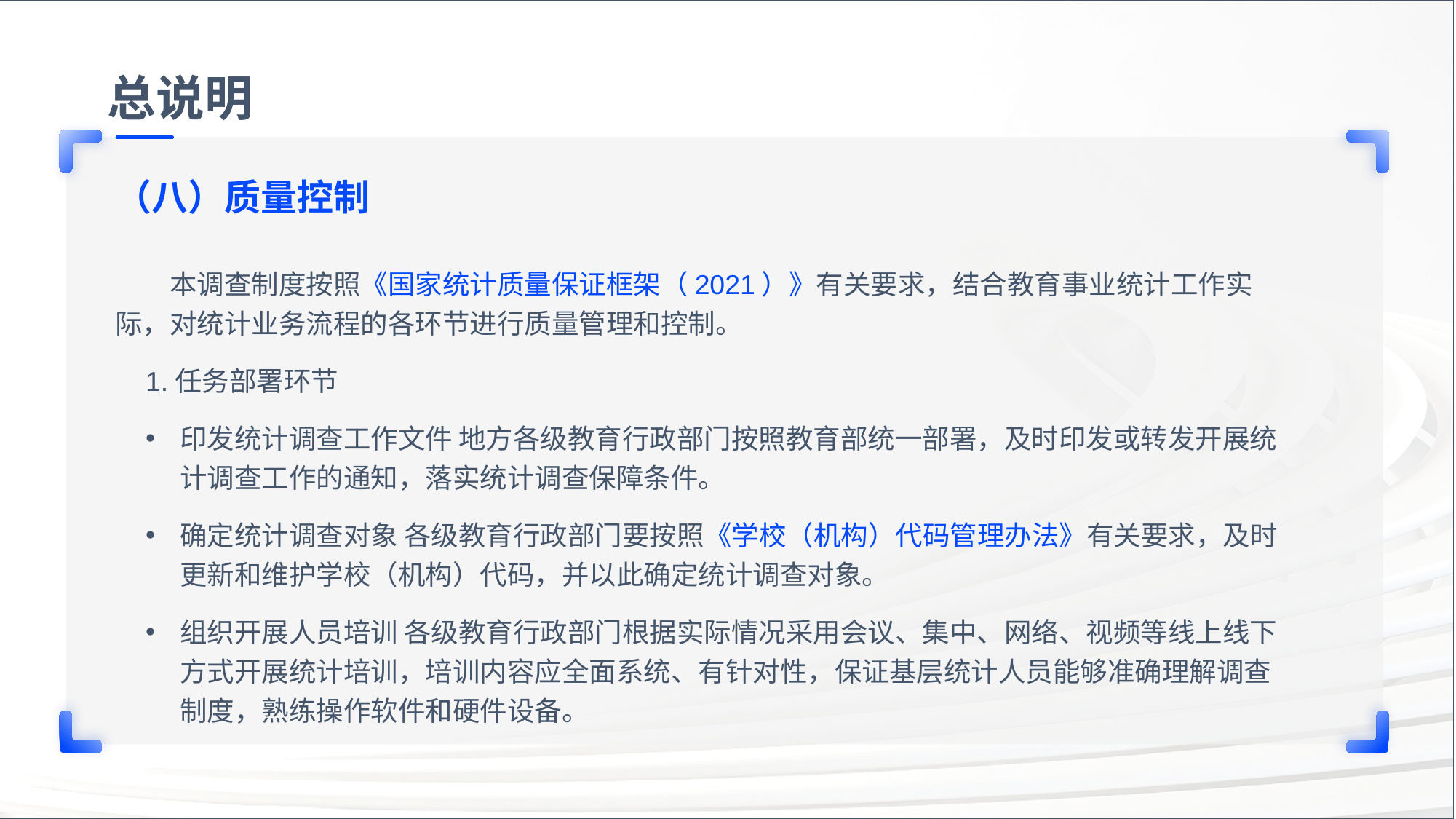

总说明
（八）质量控制

本调查制度按照《国家统计质量保证框架（2021）》有关要求，结合教育事业统计工作实际，对统计业务流程的各环节进行质量管理和控制。

1.任务部署环节
印发统计调查工作文件 地方各级教育行政部门按照教育部统一部署，及时印发或转发开展统计调查工作的通知，落实统计调查保障条件。
确定统计调查对象 各级教育行政部门要按照《学校（机构）代码管理办法》有关要求，及时更新和维护学校（机构）代码，并以此确定统计调查对象。
组织开展人员培训 各级教育行政部门根据实际情况采用会议、集中、网络、视频等线上线下方式开展统计培训，培训内容应全面系统、有针对性，保证基层统计人员能够准确理解调查制度，熟练操作软件和硬件设备。